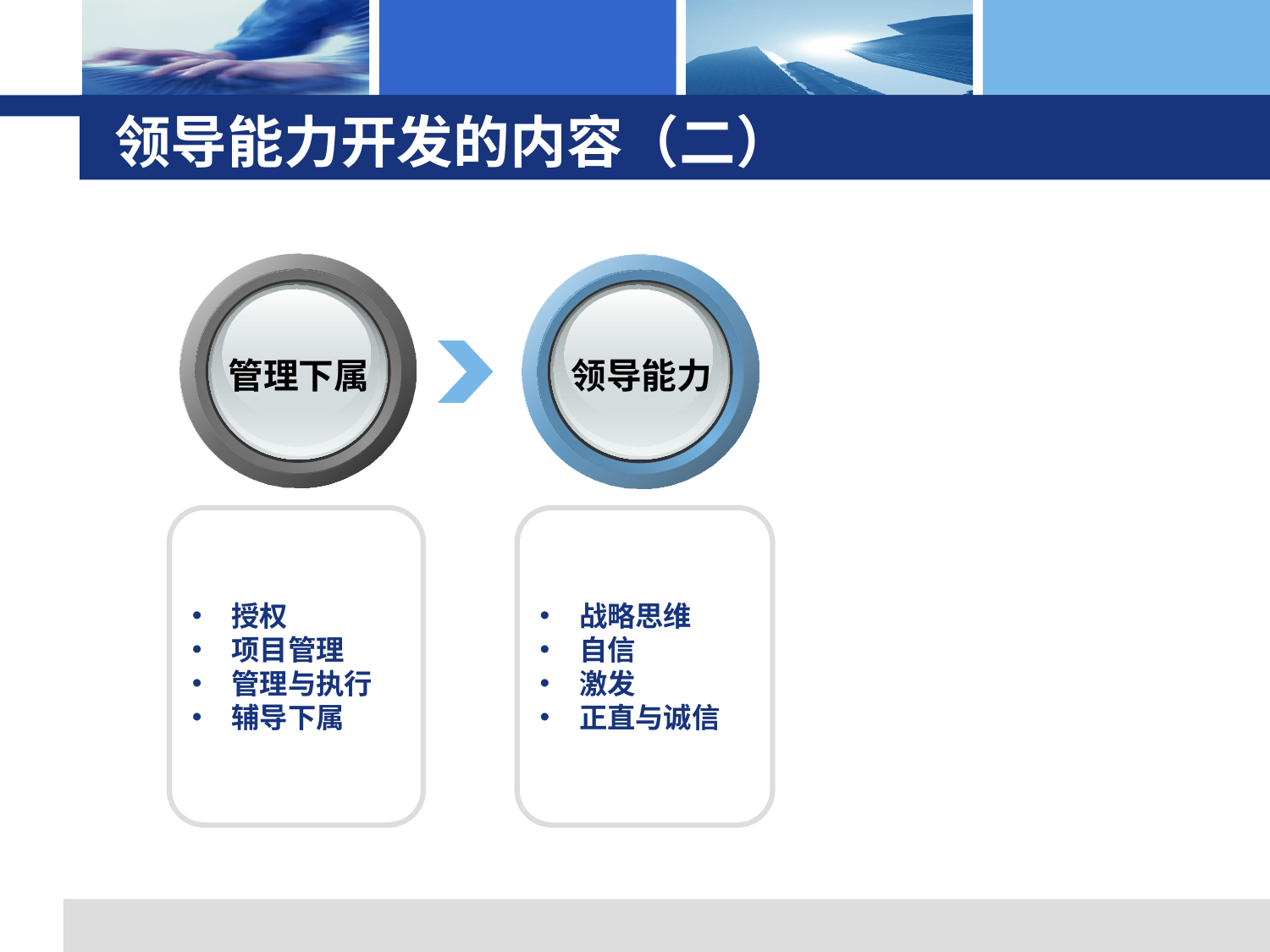

# 领导能力开发的内容（二）

管理下属
领导能力
授权
项目管理
管理与执行
辅导下属
战略思维
自信
激发
正直与诚信